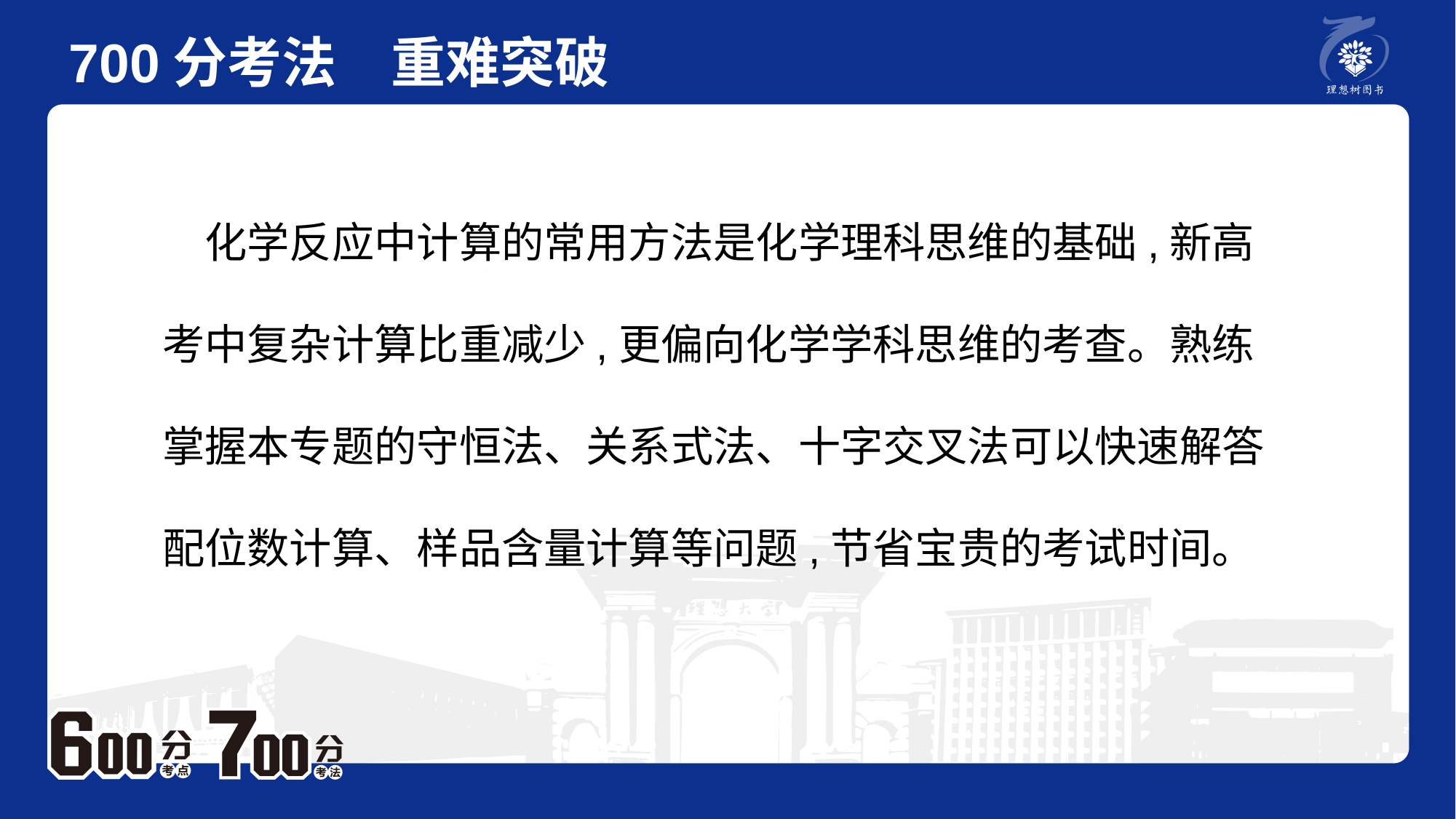

700分考法　重难突破
　化学反应中计算的常用方法是化学理科思维的基础,新高考中复杂计算比重减少,更偏向化学学科思维的考查。熟练掌握本专题的守恒法、关系式法、十字交叉法可以快速解答配位数计算、样品含量计算等问题,节省宝贵的考试时间。